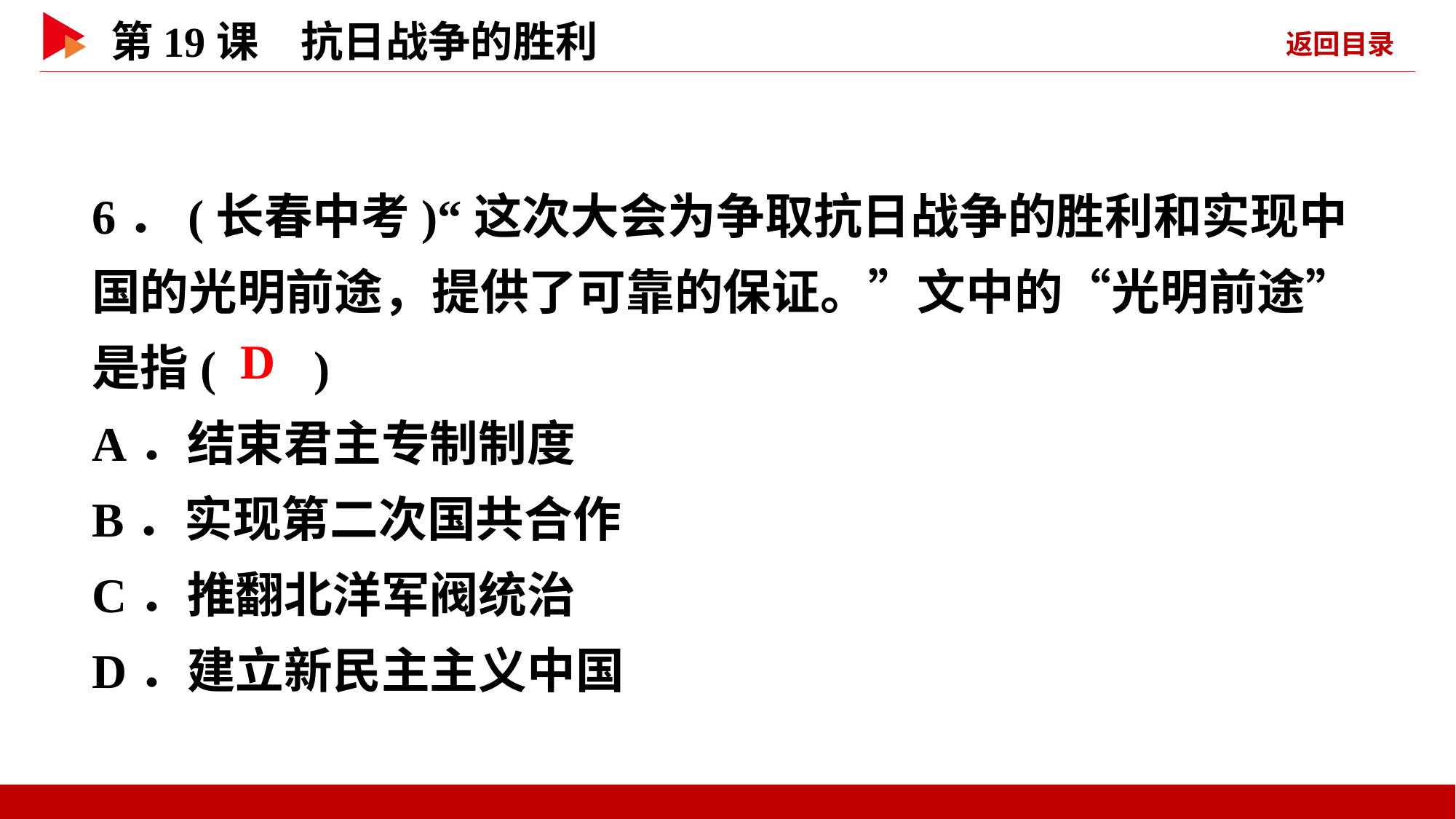

6．(长春中考)“这次大会为争取抗日战争的胜利和实现中国的光明前途，提供了可靠的保证。”文中的“光明前途”是指(        )
A．结束君主专制制度
B．实现第二次国共合作
C．推翻北洋军阀统治
D．建立新民主主义中国
   D